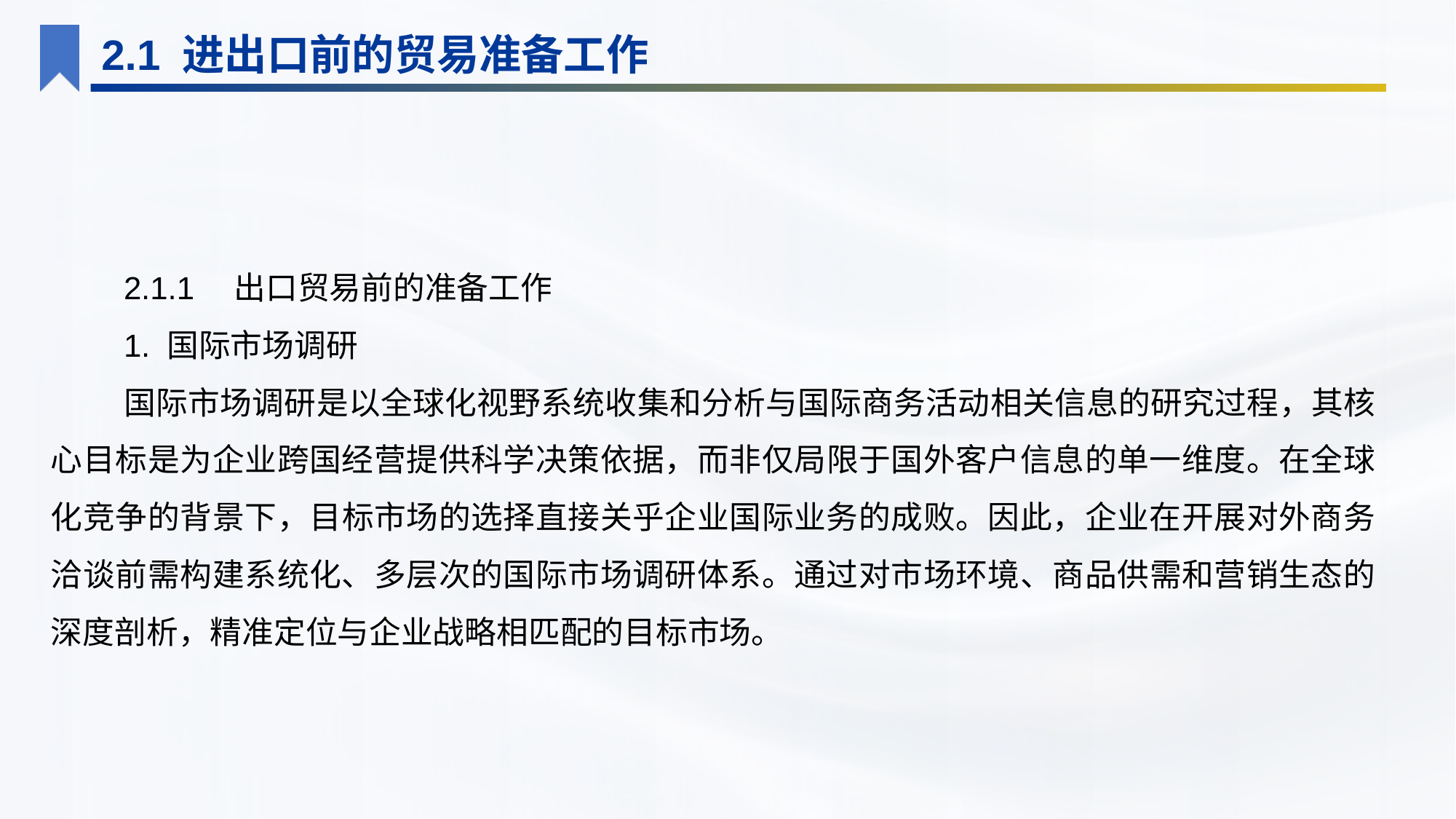

2.1 进出口前的贸易准备工作
2.1.1　出口贸易前的准备工作
1. 国际市场调研
国际市场调研是以全球化视野系统收集和分析与国际商务活动相关信息的研究过程，其核心目标是为企业跨国经营提供科学决策依据，而非仅局限于国外客户信息的单一维度。在全球化竞争的背景下，目标市场的选择直接关乎企业国际业务的成败。因此，企业在开展对外商务洽谈前需构建系统化、多层次的国际市场调研体系。通过对市场环境、商品供需和营销生态的深度剖析，精准定位与企业战略相匹配的目标市场。